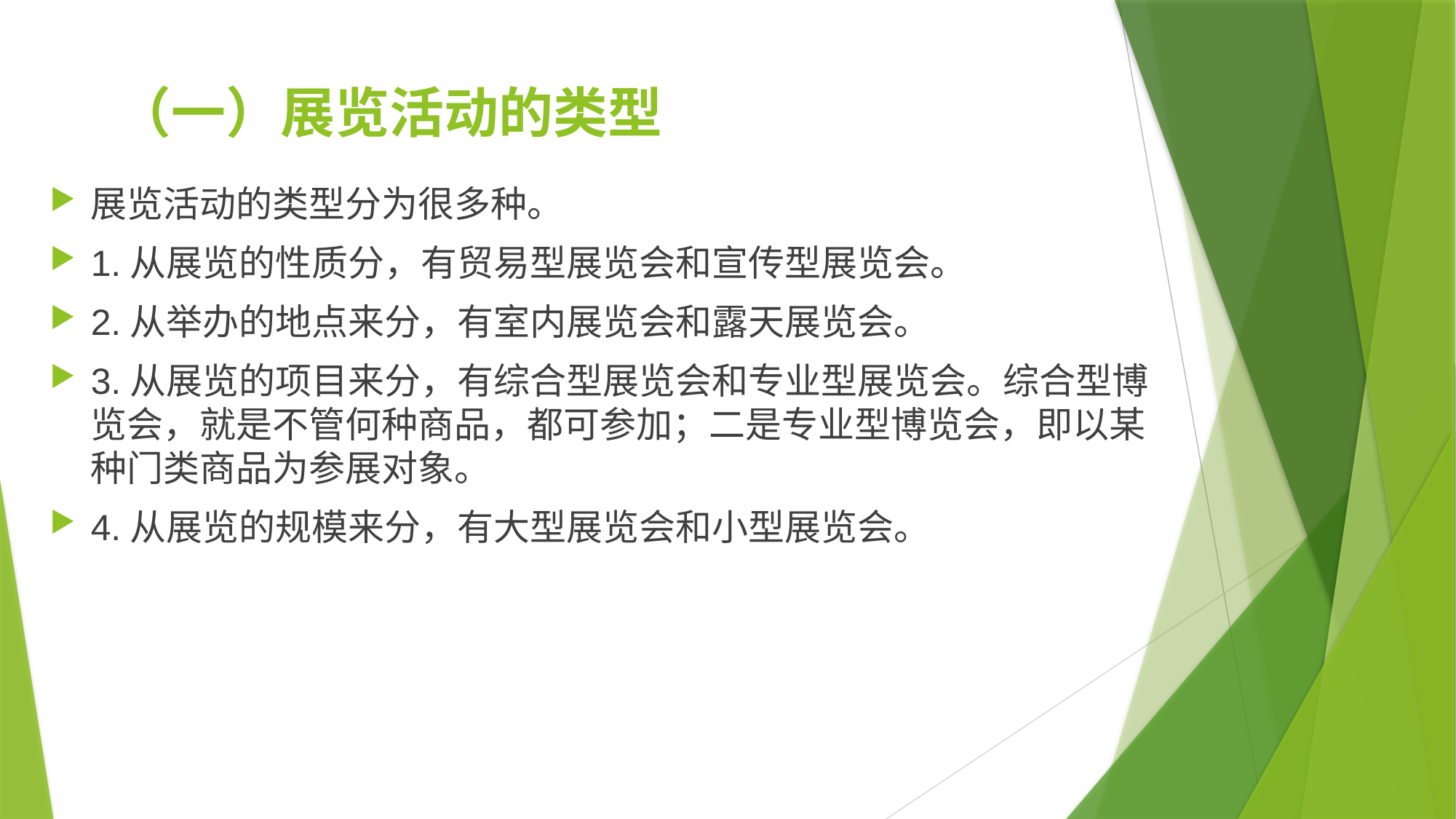

# （一）展览活动的类型
展览活动的类型分为很多种。
1.从展览的性质分，有贸易型展览会和宣传型展览会。
2.从举办的地点来分，有室内展览会和露天展览会。
3.从展览的项目来分，有综合型展览会和专业型展览会。综合型博览会，就是不管何种商品，都可参加；二是专业型博览会，即以某种门类商品为参展对象。
4.从展览的规模来分，有大型展览会和小型展览会。